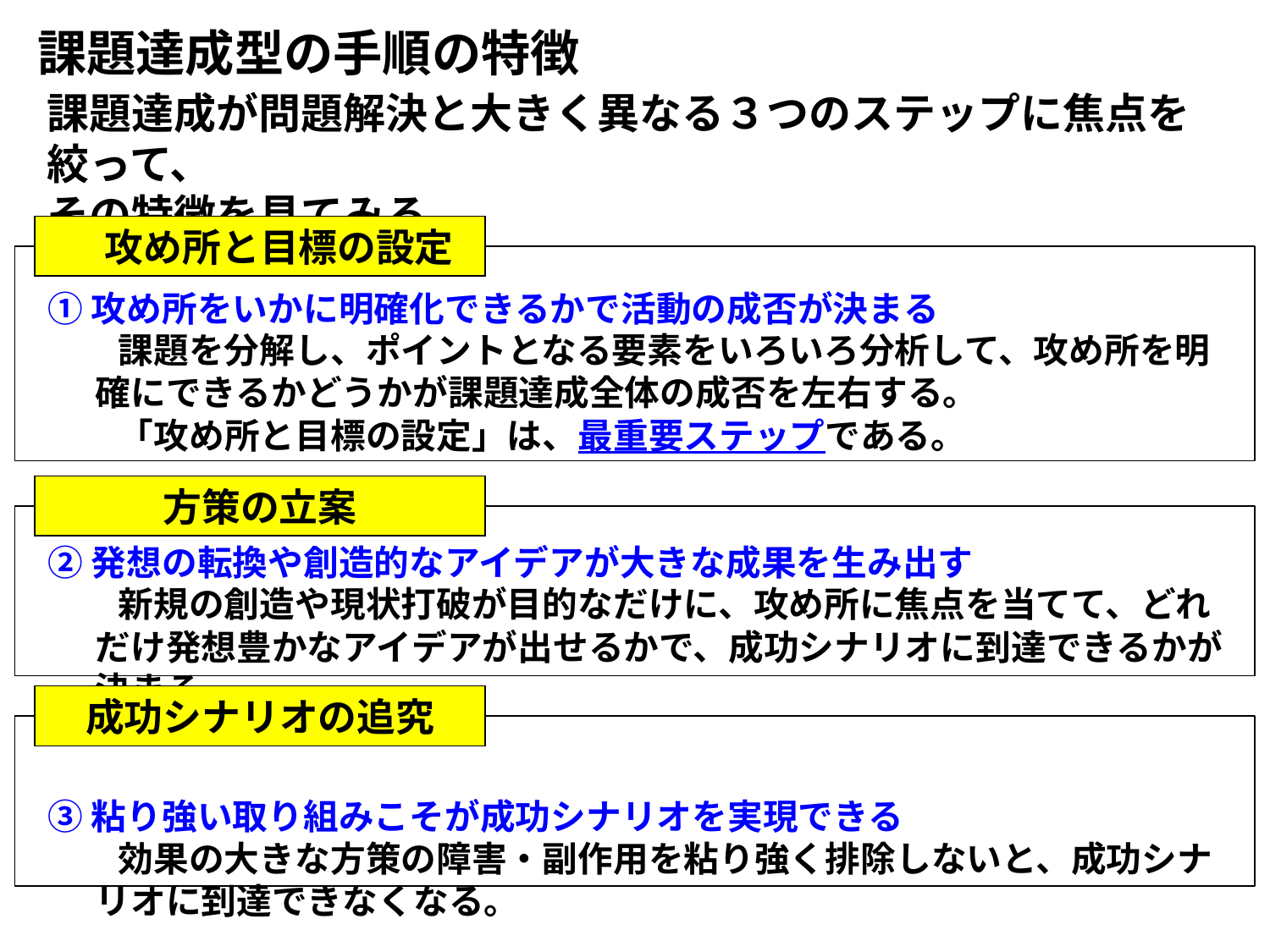

課題達成型の手順の特徴
課題達成が問題解決と大きく異なる３つのステップに焦点を絞って、
その特徴を見てみる
　攻め所と目標の設定

①攻め所をいかに明確化できるかで活動の成否が決まる
　　課題を分解し、ポイントとなる要素をいろいろ分析して、攻め所を明確にできるかどうかが課題達成全体の成否を左右する。
　　「攻め所と目標の設定」は、最重要ステップである。

②発想の転換や創造的なアイデアが大きな成果を生み出す
　　新規の創造や現状打破が目的なだけに、攻め所に焦点を当てて、どれだけ発想豊かなアイデアが出せるかで、成功シナリオに到達できるかが決まる。

③粘り強い取り組みこそが成功シナリオを実現できる
　　効果の大きな方策の障害・副作用を粘り強く排除しないと、成功シナリオに到達できなくなる。
方策の立案

成功シナリオの追究